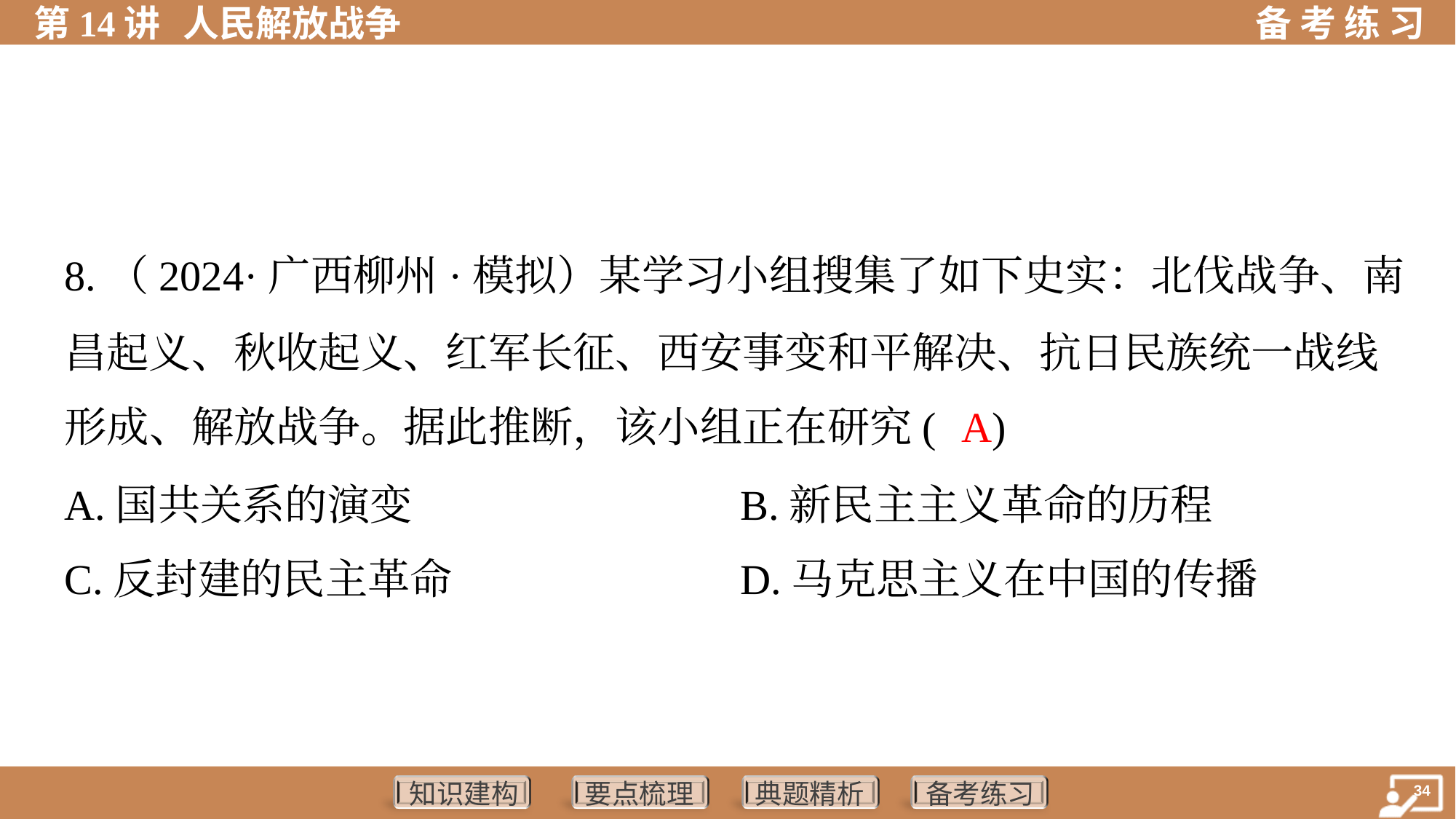

8.（2024·广西柳州·模拟）某学习小组搜集了如下史实：北伐战争、南
昌起义、秋收起义、红军长征、西安事变和平解决、抗日民族统一战线
形成、解放战争。据此推断，该小组正在研究(     )
A
A.国共关系的演变	B.新民主主义革命的历程
C.反封建的民主革命	D.马克思主义在中国的传播